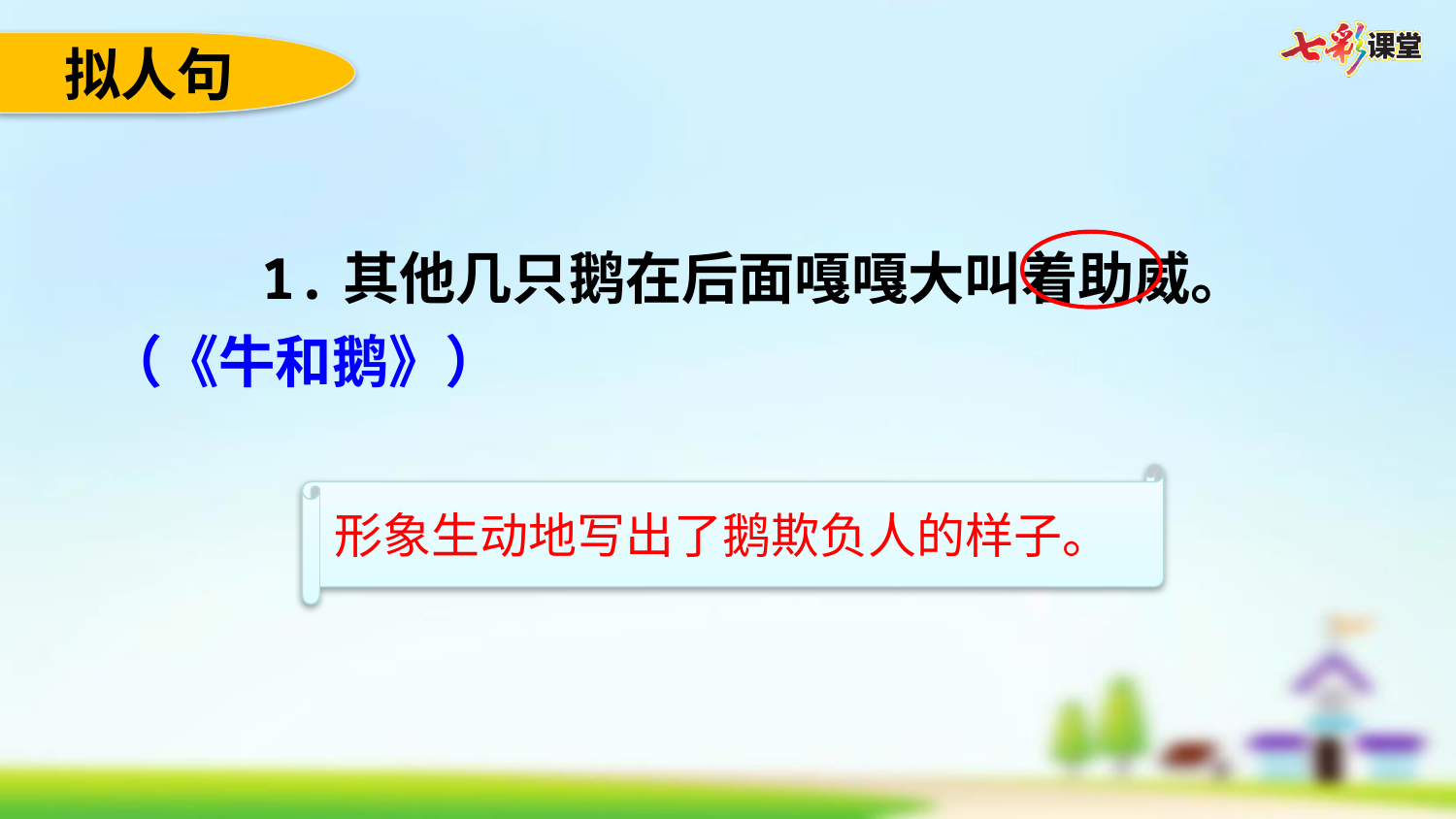

拟人句
    1.其他几只鹅在后面嘎嘎大叫着助威。 （《牛和鹅》）

形象生动地写出了鹅欺负人的样子。